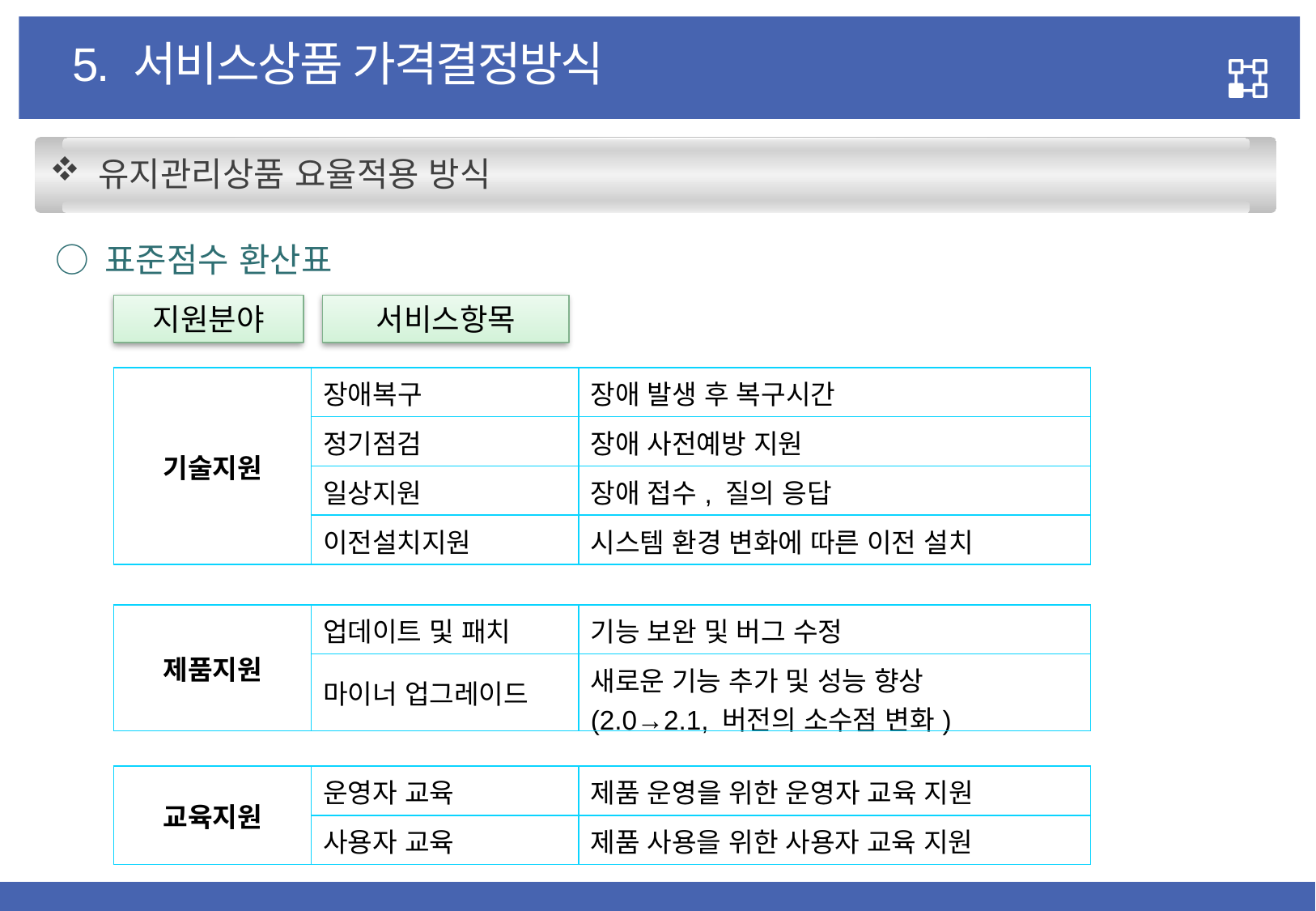

5. 서비스상품 가격결정방식

 유지관리상품 요율적용 방식
  ○ 표준점수 환산표
지원분야
서비스항목
| 기술지원 | 장애복구 | 장애 발생 후 복구시간 |
| --- | --- | --- |
|  | 정기점검 | 장애 사전예방 지원 |
|  | 일상지원 | 장애 접수, 질의 응답 |
|  | 이전설치지원 | 시스템 환경 변화에 따른 이전 설치 |
| 제품지원 | 업데이트 및 패치 | 기능 보완 및 버그 수정 |
| --- | --- | --- |
|  | 마이너 업그레이드 | 새로운 기능 추가 및 성능 향상 (2.0→2.1, 버전의 소수점 변화) |
| 교육지원 | 운영자 교육 | 제품 운영을 위한 운영자 교육 지원 |
| --- | --- | --- |
|  | 사용자 교육 | 제품 사용을 위한 사용자 교육 지원 |